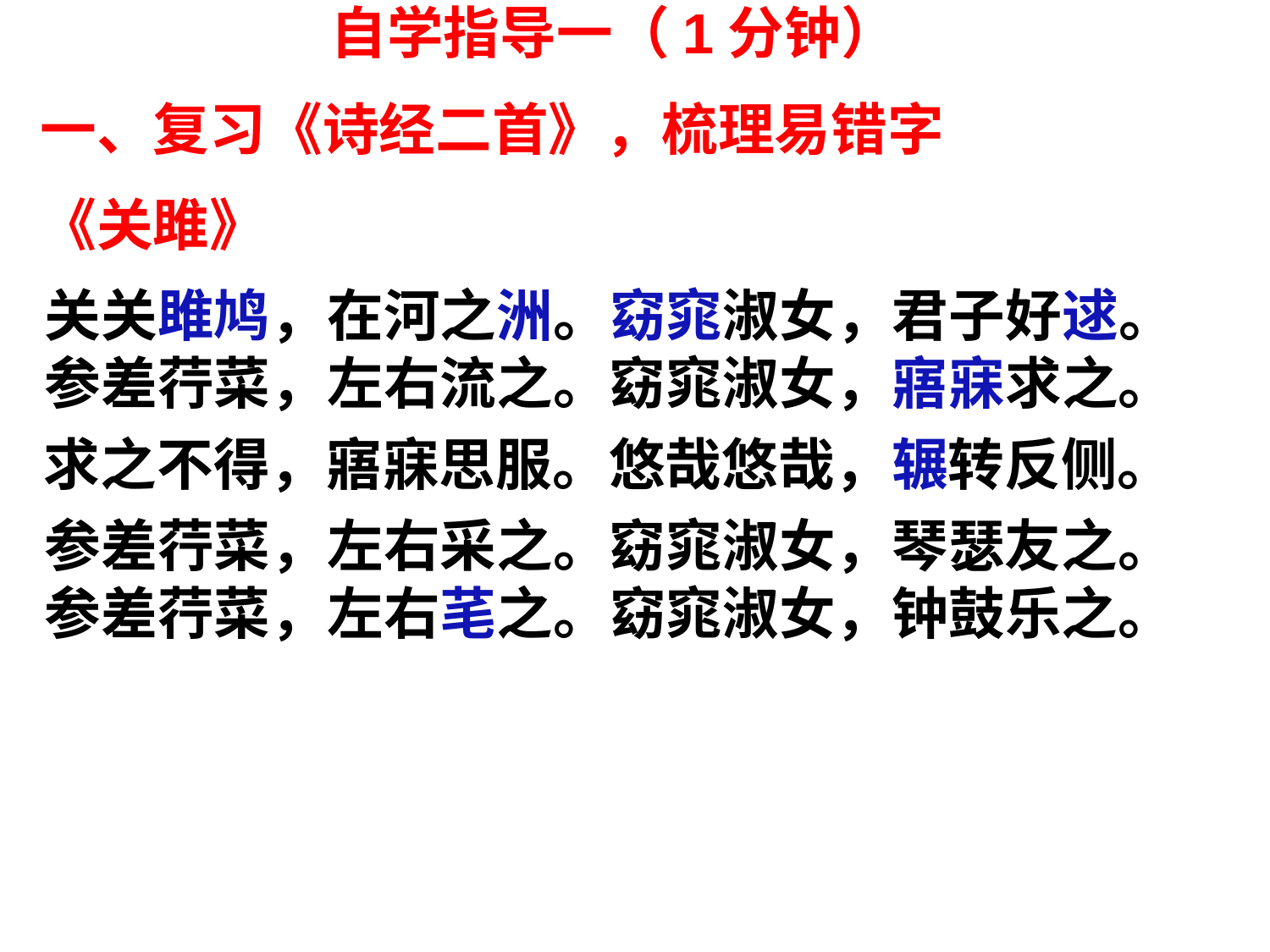

自学指导一（1分钟）
一、复习《诗经二首》，梳理易错字
《关雎》
关关雎鸠，在河之洲。窈窕淑女，君子好逑。
参差荇菜，左右流之。窈窕淑女，寤寐求之。
求之不得，寤寐思服。悠哉悠哉，辗转反侧。
参差荇菜，左右采之。窈窕淑女，琴瑟友之。
参差荇菜，左右芼之。窈窕淑女，钟鼓乐之。